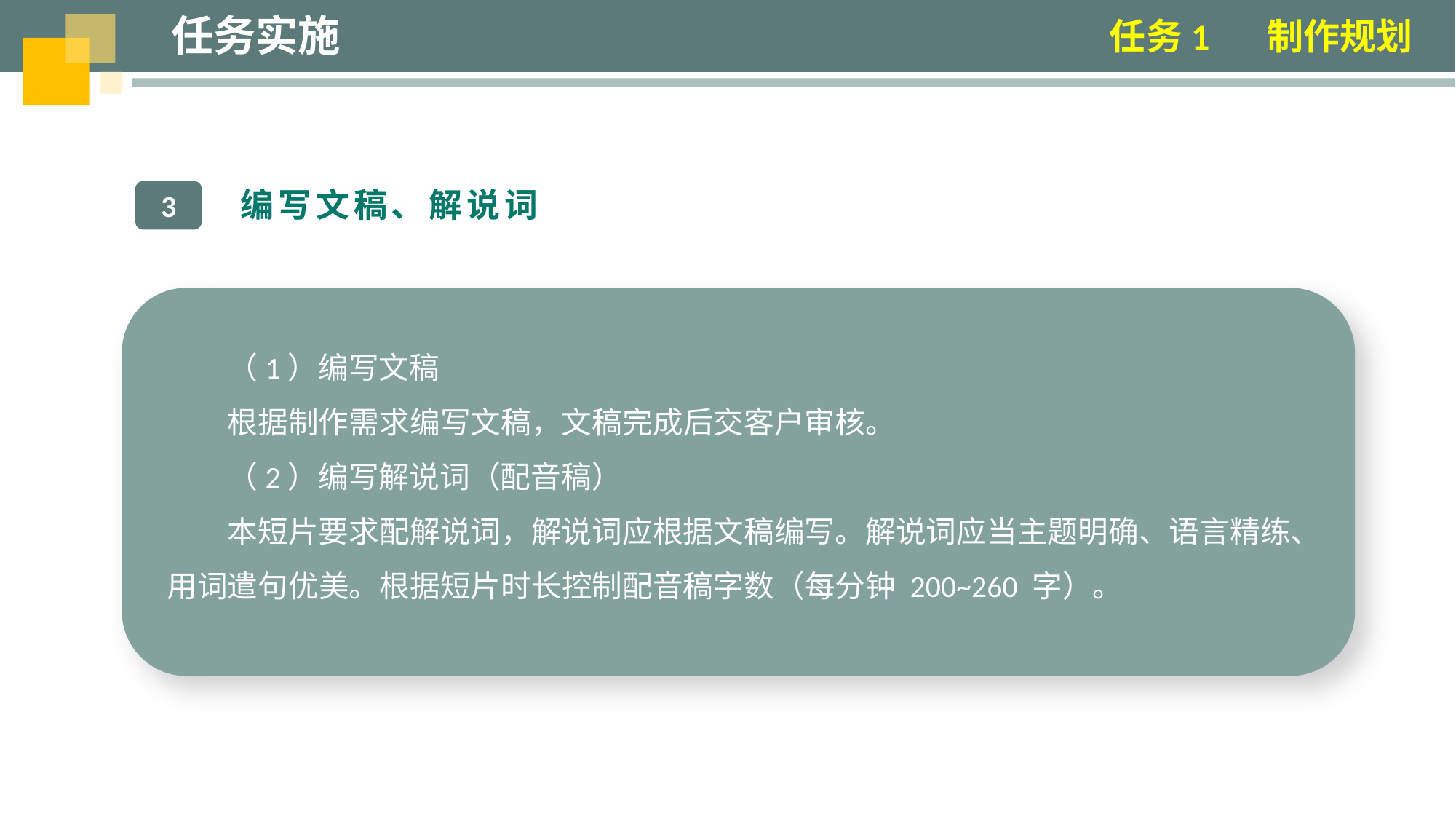

任务实施

任务1      制作规划
编写文稿、解说词
3

（1）编写文稿
根据制作需求编写文稿，文稿完成后交客户审核。
（2）编写解说词（配音稿）
本短片要求配解说词，解说词应根据文稿编写。解说词应当主题明确、语言精练、用词遣句优美。根据短片时长控制配音稿字数（每分钟 200~260 字）。